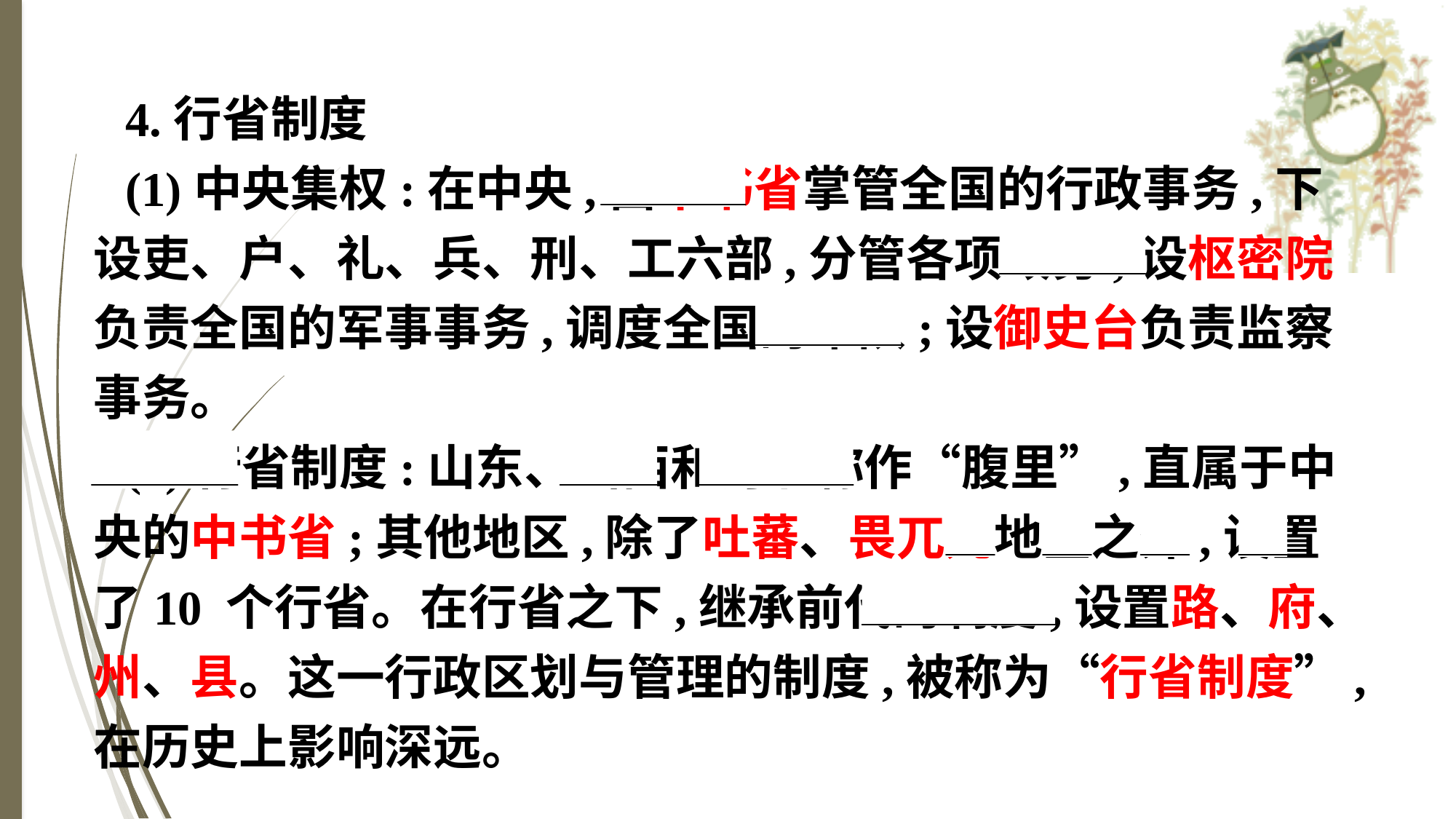

4.行省制度
(1)中央集权:在中央,由中书省掌管全国的行政事务,下设吏、户、礼、兵、刑、工六部,分管各项政务;设枢密院负责全国的军事事务,调度全国的军队;设御史台负责监察事务。
(2)行省制度:山东、山西和河北称作“腹里”,直属于中央的中书省;其他地区,除了吐蕃、畏兀儿地区之外,设置了10 个行省。在行省之下,继承前代的制度,设置路、府、州、县。这一行政区划与管理的制度,被称为“行省制度”,在历史上影响深远。